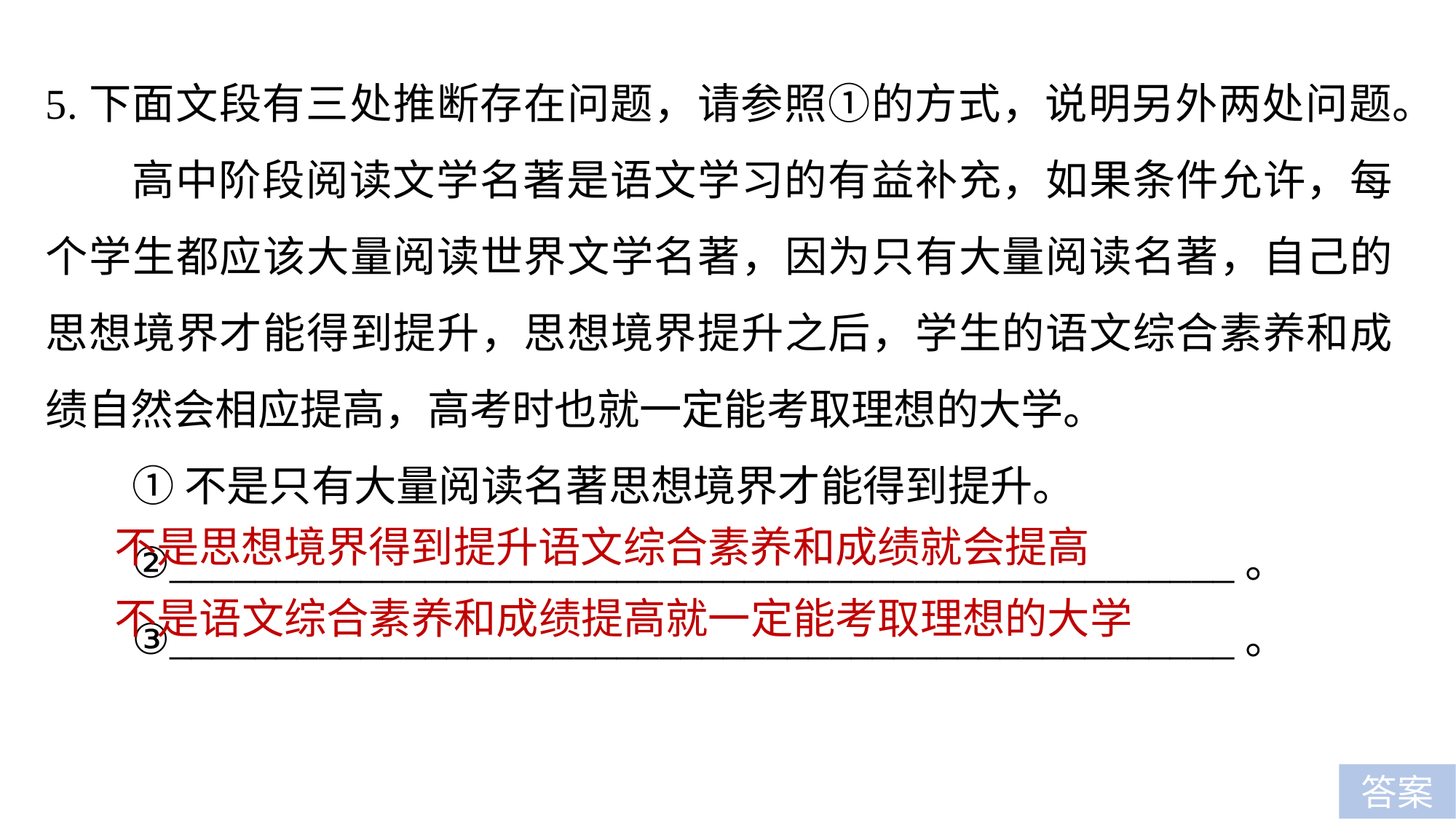

5.下面文段有三处推断存在问题，请参照①的方式，说明另外两处问题。
高中阶段阅读文学名著是语文学习的有益补充，如果条件允许，每个学生都应该大量阅读世界文学名著，因为只有大量阅读名著，自己的思想境界才能得到提升，思想境界提升之后，学生的语文综合素养和成绩自然会相应提高，高考时也就一定能考取理想的大学。
①不是只有大量阅读名著思想境界才能得到提升。
②__________________________________________________。
③__________________________________________________。
不是思想境界得到提升语文综合素养和成绩就会提高
不是语文综合素养和成绩提高就一定能考取理想的大学
答案